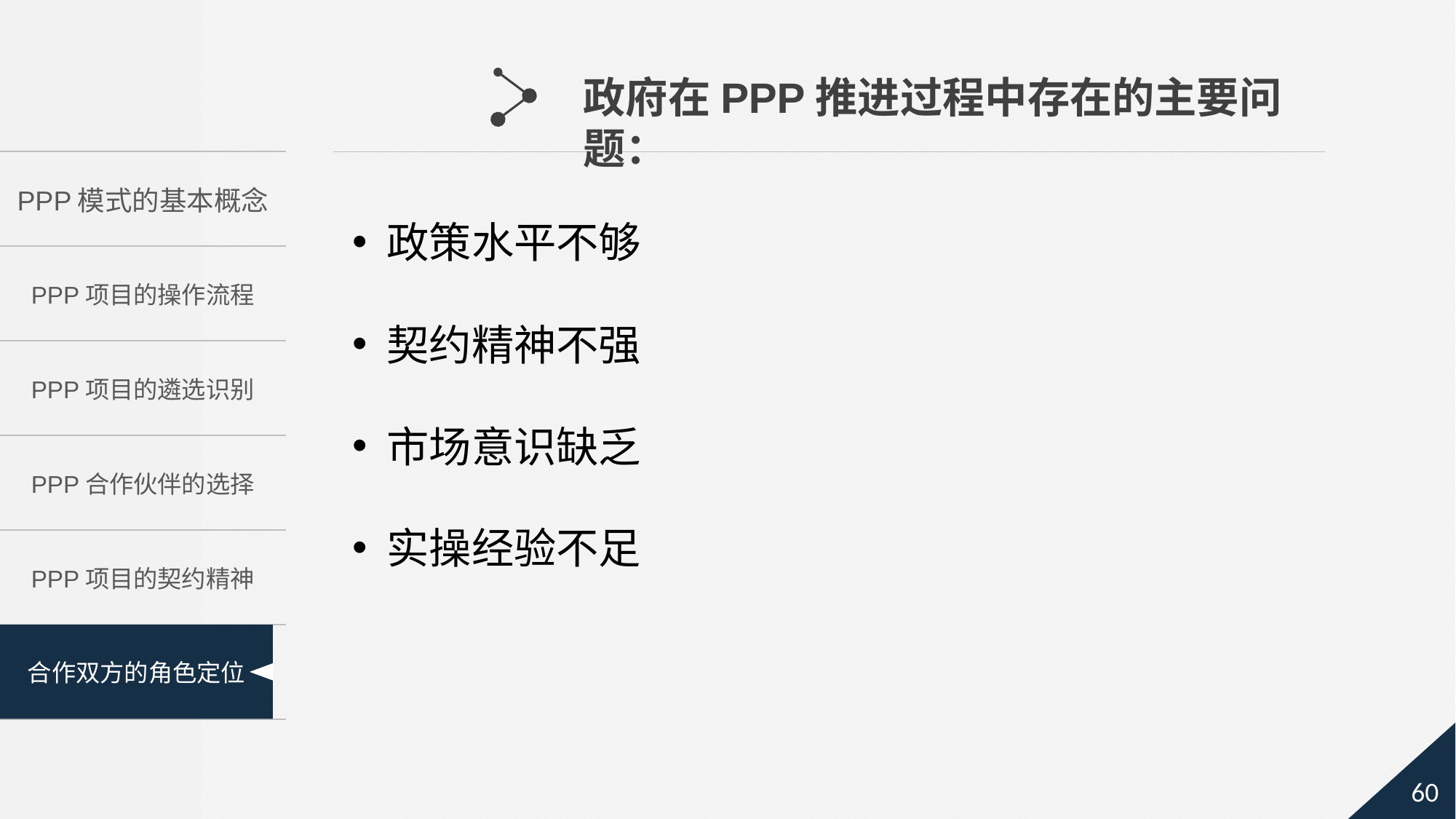

政府在PPP推进过程中存在的主要问题：
政策水平不够

契约精神不强

市场意识缺乏

实操经验不足